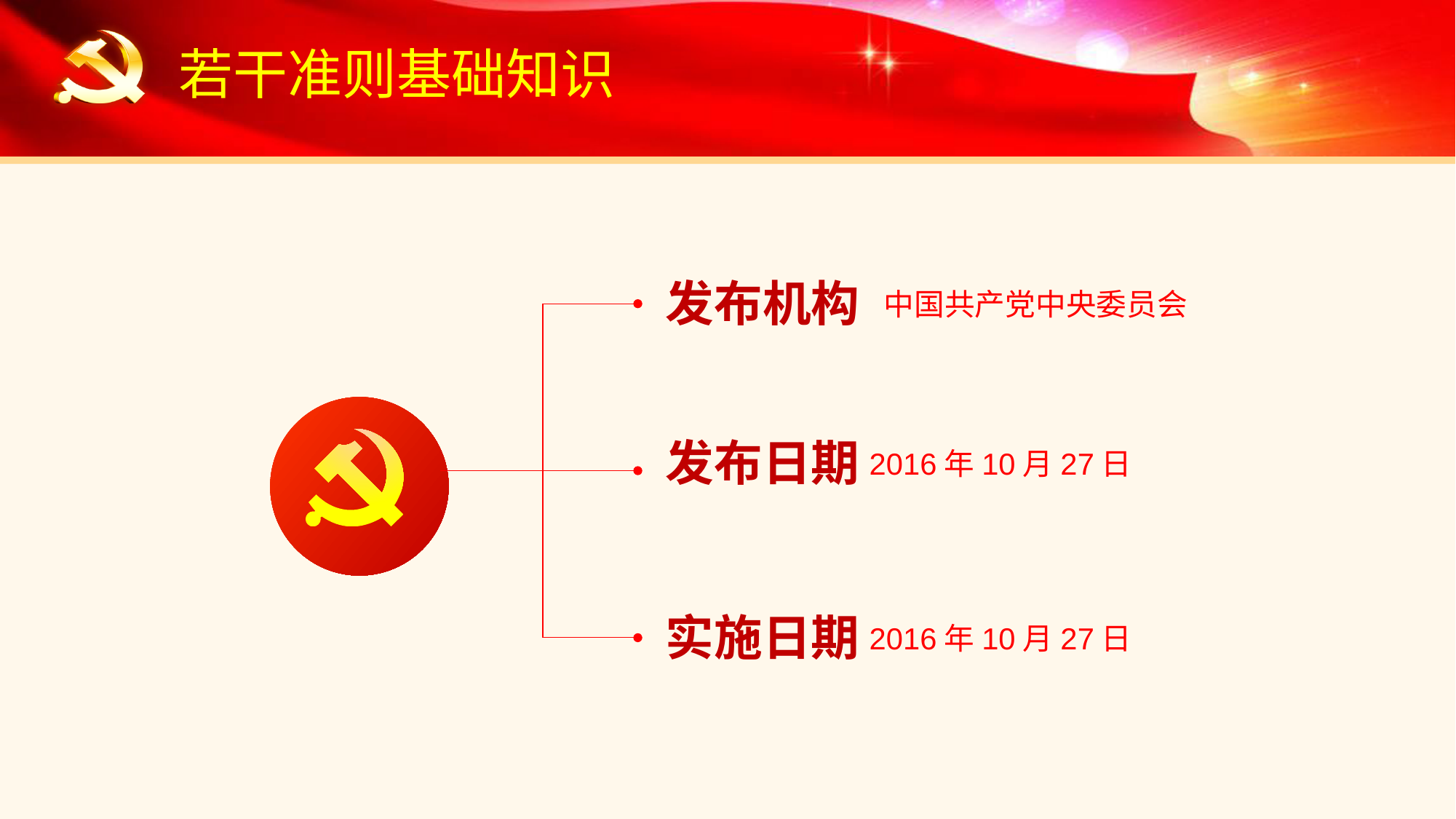

若干准则基础知识
发布机构
中国共产党中央委员会

发布日期
2016年10月27日
实施日期
2016年10月27日